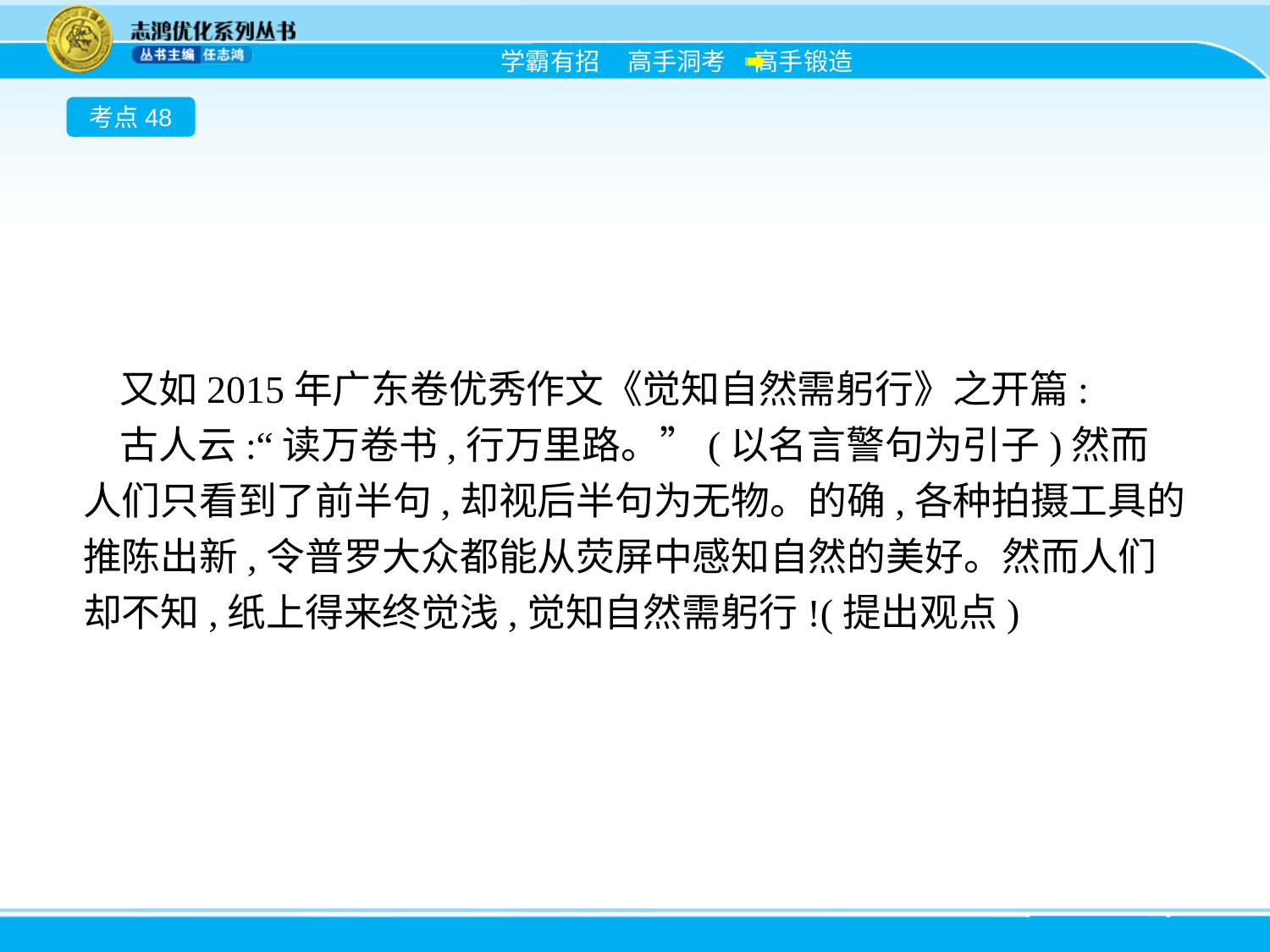

考点48
又如2015年广东卷优秀作文《觉知自然需躬行》之开篇:
古人云:“读万卷书,行万里路。”(以名言警句为引子)然而人们只看到了前半句,却视后半句为无物。的确,各种拍摄工具的推陈出新,令普罗大众都能从荧屏中感知自然的美好。然而人们却不知,纸上得来终觉浅,觉知自然需躬行!(提出观点)